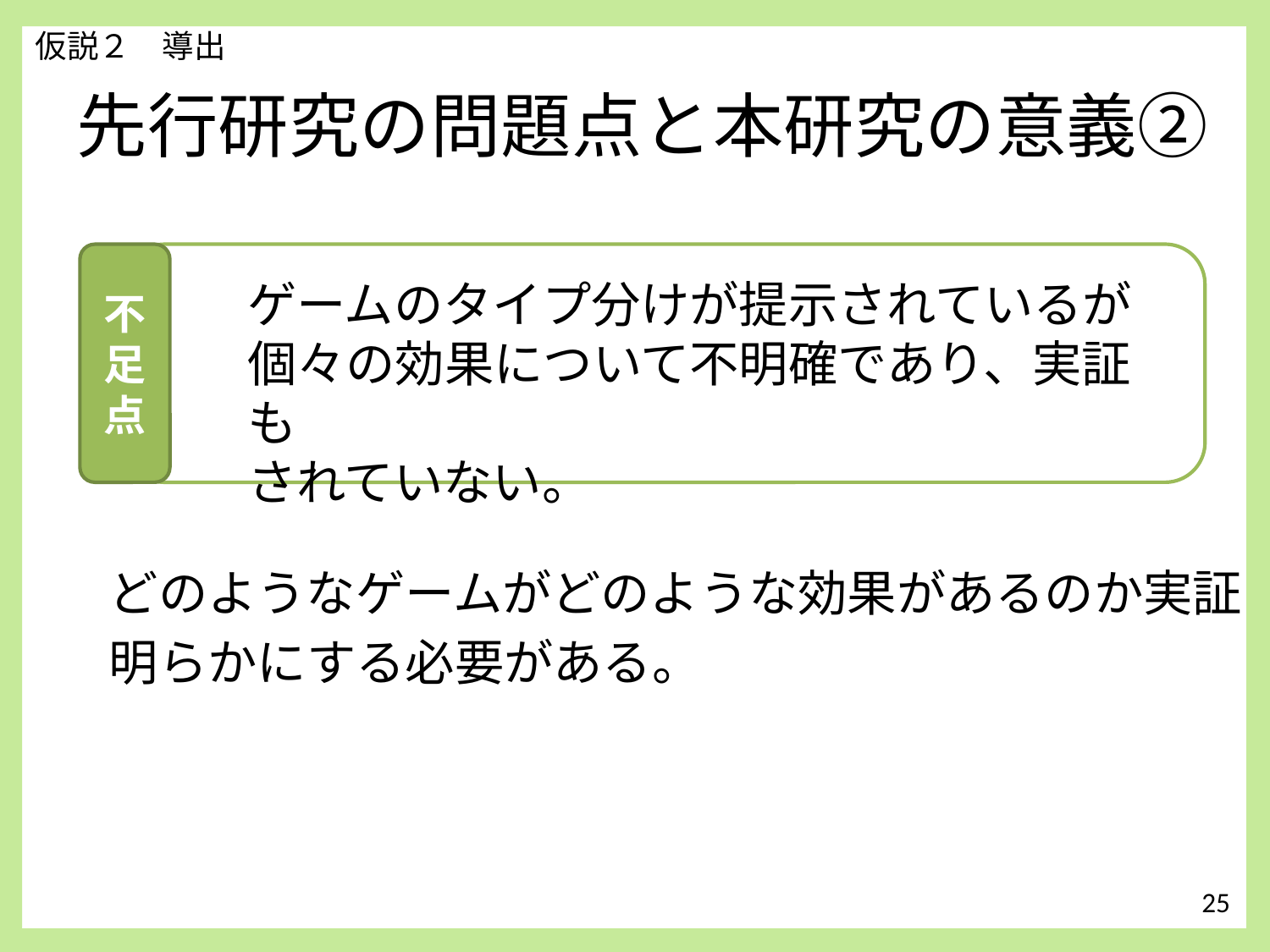

仮説２　導出
# 先行研究の問題点と本研究の意義②
不足点

ゲームのタイプ分けが提示されているが  個々の効果について不明確であり、実証も
されていない。
どのようなゲームがどのような効果があるのか実証し、
明らかにする必要がある。
25